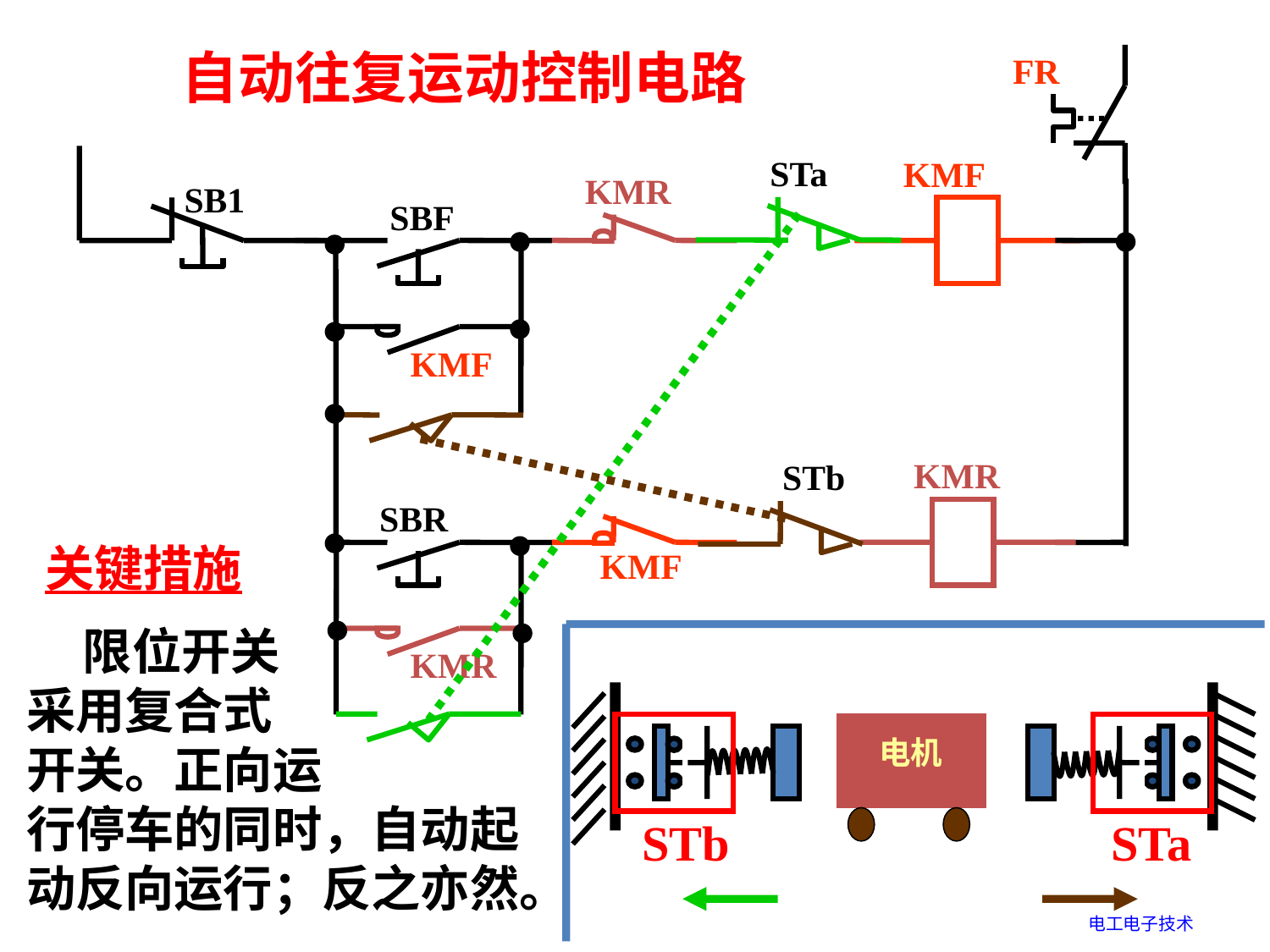

自动往复运动控制电路
FR

STa

KMF
KMR
SB1

SBF

KMF

KMR
STb
SBR

KMF

KMR

关键措施
    限位开关
采用复合式
开关。正向运
行停车的同时，自动起
动反向运行；反之亦然。

电机

STb
STa

电工电子技术